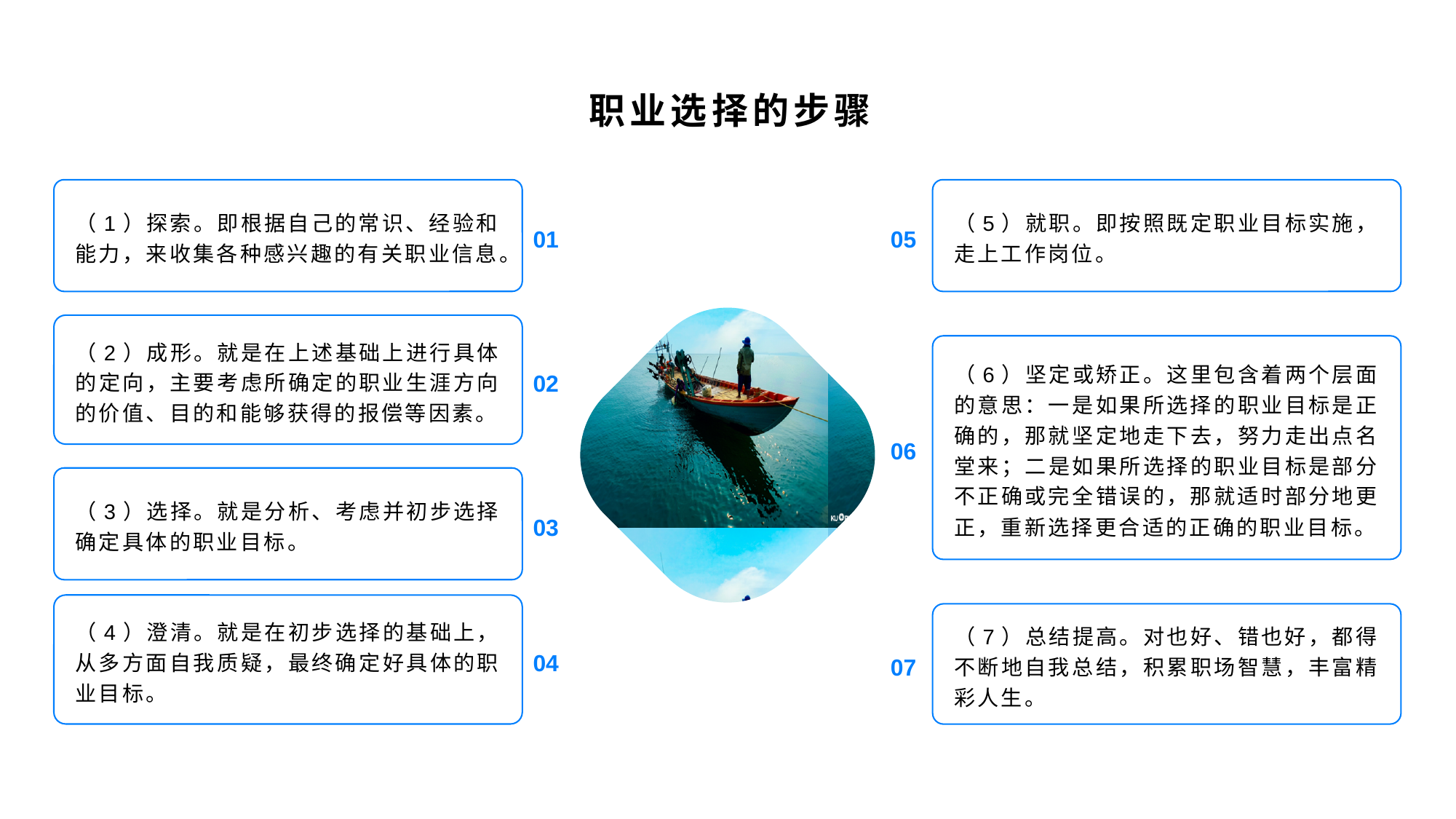

职业选择的步骤

（1）探索。即根据自己的常识、经验和能力，来收集各种感兴趣的有关职业信息。
01

（5）就职。即按照既定职业目标实施，走上工作岗位。
05

（2）成形。就是在上述基础上进行具体的定向，主要考虑所确定的职业生涯方向的价值、目的和能够获得的报偿等因素。
02

（6）坚定或矫正。这里包含着两个层面的意思：一是如果所选择的职业目标是正确的，那就坚定地走下去，努力走出点名堂来；二是如果所选择的职业目标是部分不正确或完全错误的，那就适时部分地更正，重新选择更合适的正确的职业目标。
06

（3）选择。就是分析、考虑并初步选择确定具体的职业目标。
03

（4）澄清。就是在初步选择的基础上，从多方面自我质疑，最终确定好具体的职业目标。
04

（7）总结提高。对也好、错也好，都得不断地自我总结，积累职场智慧，丰富精彩人生。
07